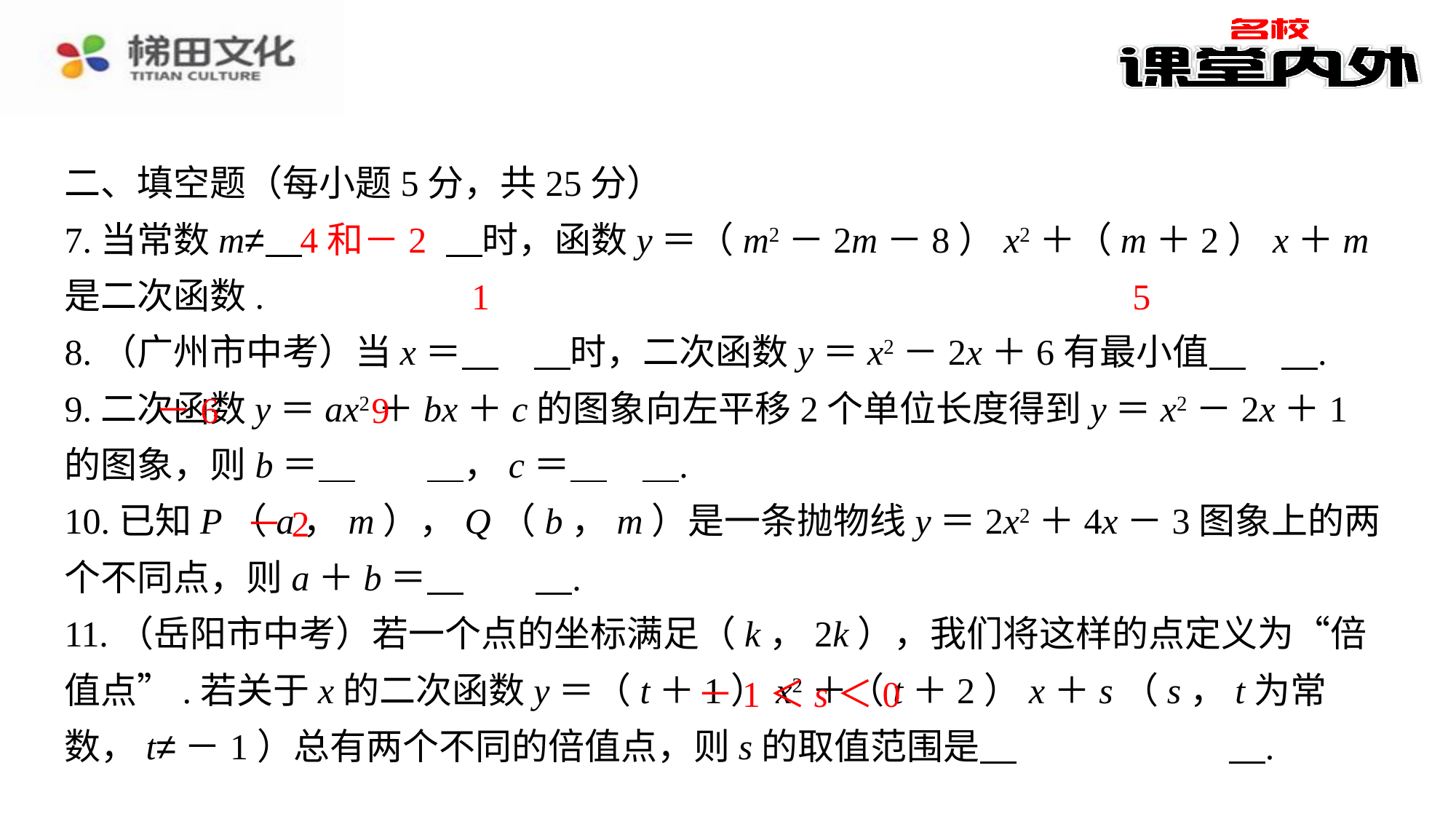

二、填空题（每小题5分，共25分）
7.当常数m≠ 　4和－2　⁠时，函数y＝（m2－2m－8）x2＋（m＋2）x＋m是二次函数.
8.（广州市中考）当x＝ 　1　⁠时，二次函数y＝x2－2x＋6有最小值 　5　⁠.
9.二次函数y＝ax2＋bx＋c的图象向左平移2个单位长度得到y＝x2－2x＋1的图象，则b＝ 　－6　⁠，c＝ 　9　⁠.
10.已知P（a，m），Q（b，m）是一条抛物线y＝2x2＋4x－3图象上的两个不同点，则a＋b＝ 　－2　⁠.
11.（岳阳市中考）若一个点的坐标满足（k，2k），我们将这样的点定义为“倍值点”.若关于x的二次函数y＝（t＋1）x2＋（t＋2）x＋s（s，t为常数，t≠－1）总有两个不同的倍值点，则s的取值范围是 　－1＜s＜0　⁠.
4和－2
1
5
－6
9
－2
－1＜s＜0